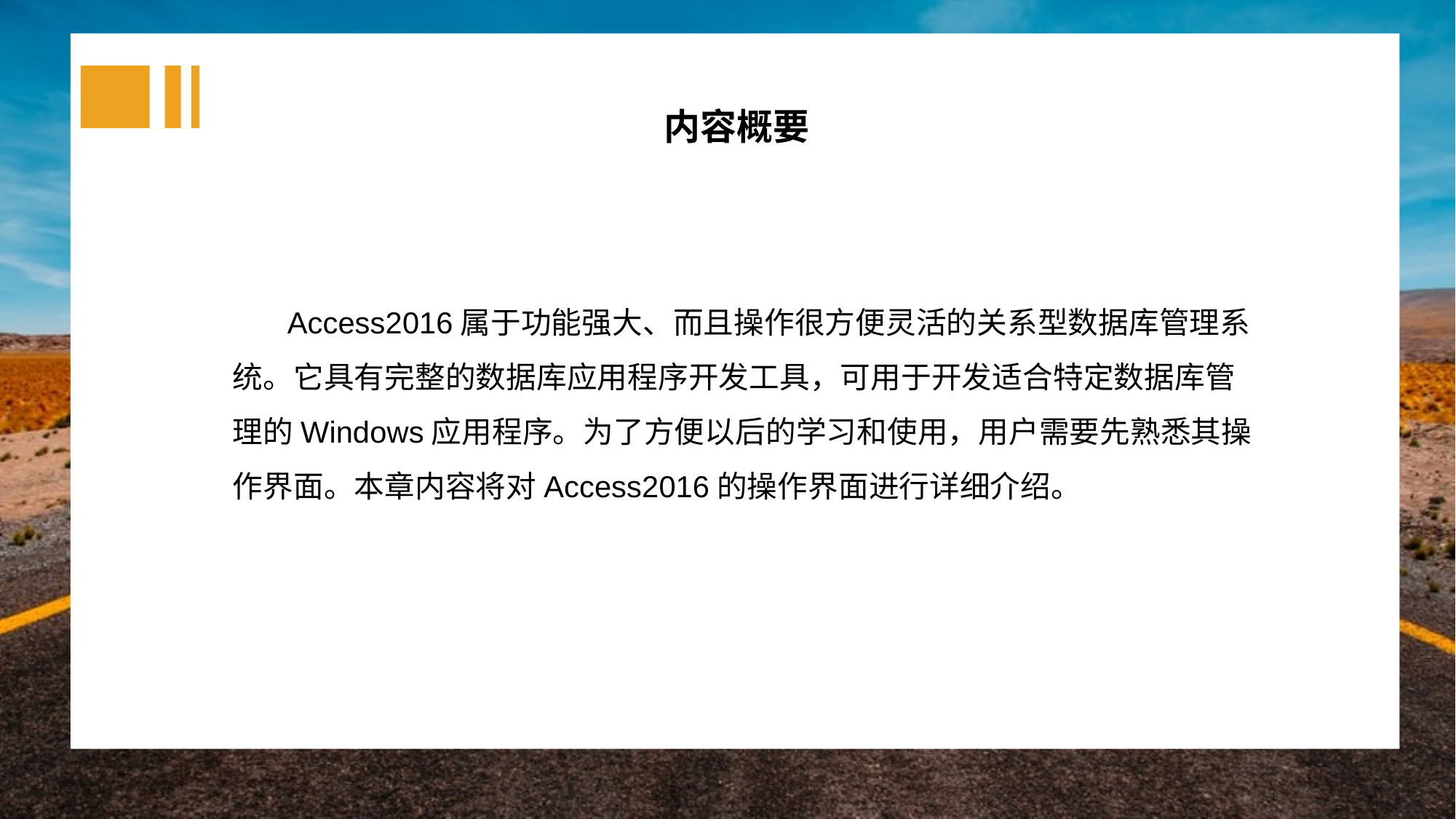

内容概要
Access2016属于功能强大、而且操作很方便灵活的关系型数据库管理系统。它具有完整的数据库应用程序开发工具，可用于开发适合特定数据库管理的Windows应用程序。为了方便以后的学习和使用，用户需要先熟悉其操作界面。本章内容将对Access2016的操作界面进行详细介绍。